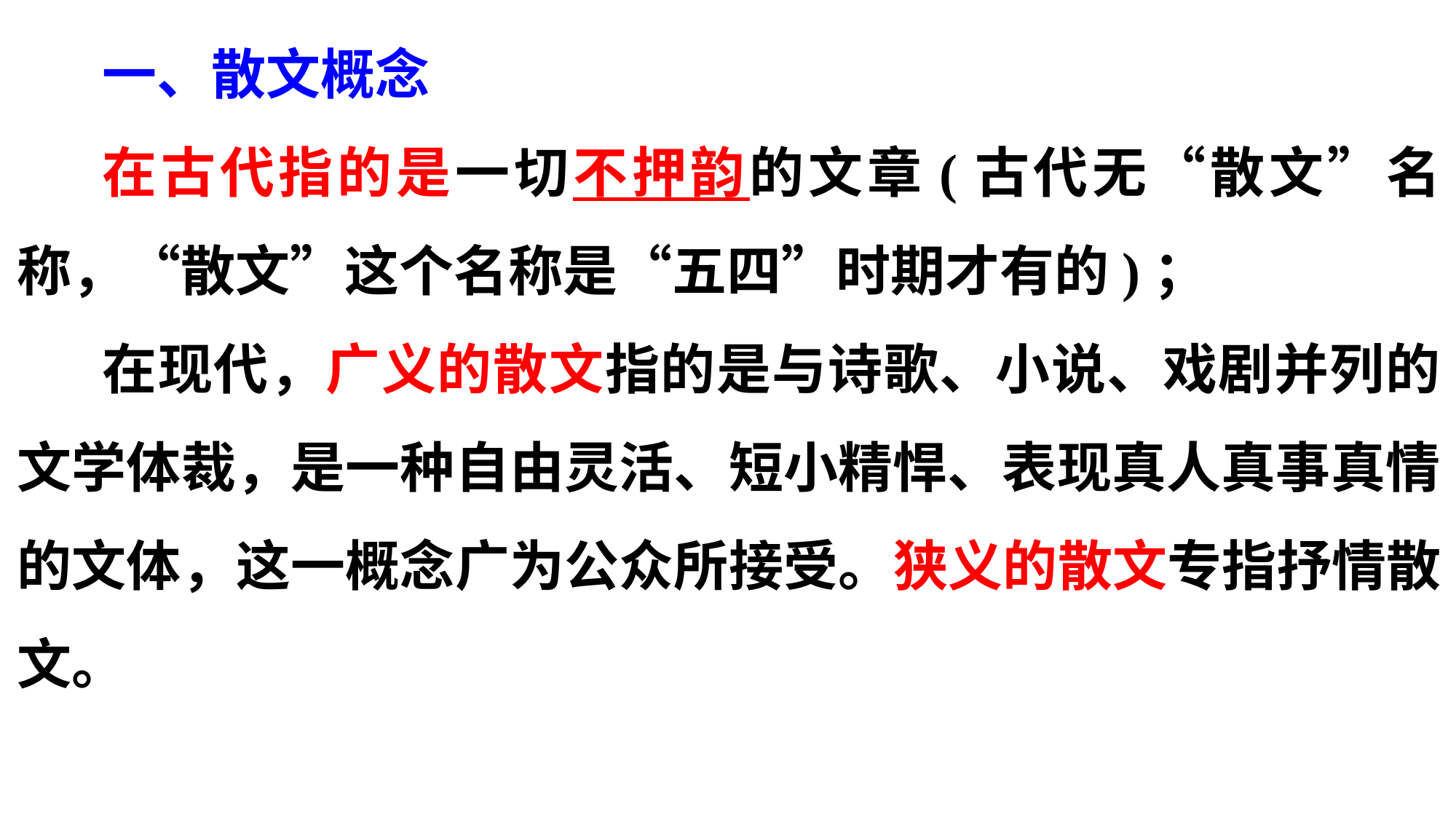

一、散文概念
在古代指的是一切不押韵的文章(古代无“散文”名称，“散文”这个名称是“五四”时期才有的)；
在现代，广义的散文指的是与诗歌、小说、戏剧并列的文学体裁，是一种自由灵活、短小精悍、表现真人真事真情的文体，这一概念广为公众所接受。狭义的散文专指抒情散文。